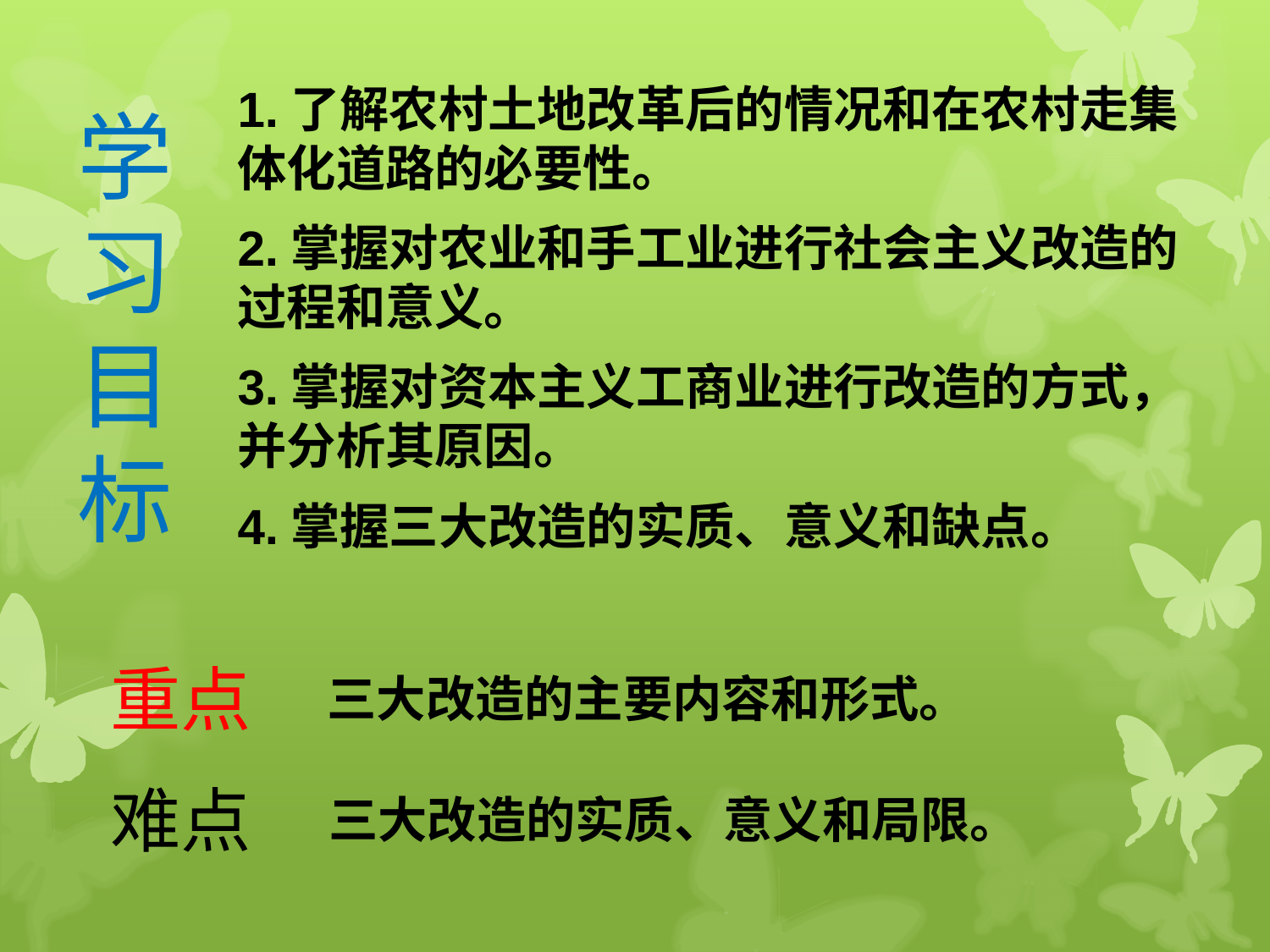

1.了解农村土地改革后的情况和在农村走集体化道路的必要性。
2.掌握对农业和手工业进行社会主义改造的过程和意义。
3.掌握对资本主义工商业进行改造的方式，并分析其原因。
4.掌握三大改造的实质、意义和缺点。
# 学 习 目 标
重点
三大改造的主要内容和形式。
难点
三大改造的实质、意义和局限。